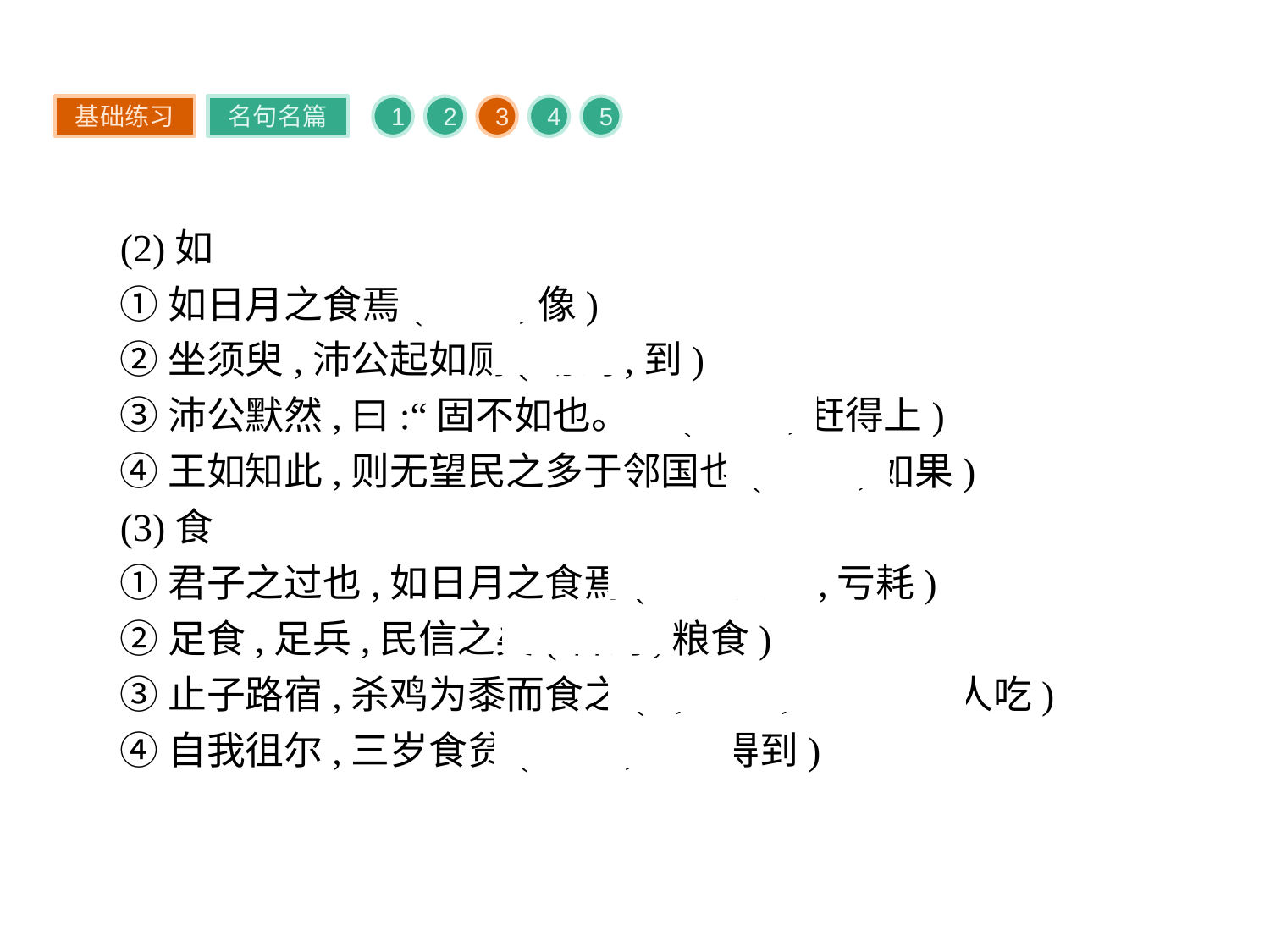

基础练习
名句名篇
1
2
3
4
5
(2)如
①如日月之食焉(动词,像)
②坐须臾,沛公起如厕(动词,到)
③沛公默然,曰:“固不如也。”(动词,赶得上)
④王如知此,则无望民之多于邻国也(连词,如果)
(3)食
①君子之过也,如日月之食焉(通“蚀”,亏耗)
②足食,足兵,民信之矣(名词,粮食)
③止子路宿,杀鸡为黍而食之(sì,动词,拿东西给人吃)
④自我徂尔,三岁食贫(动词,受、得到)